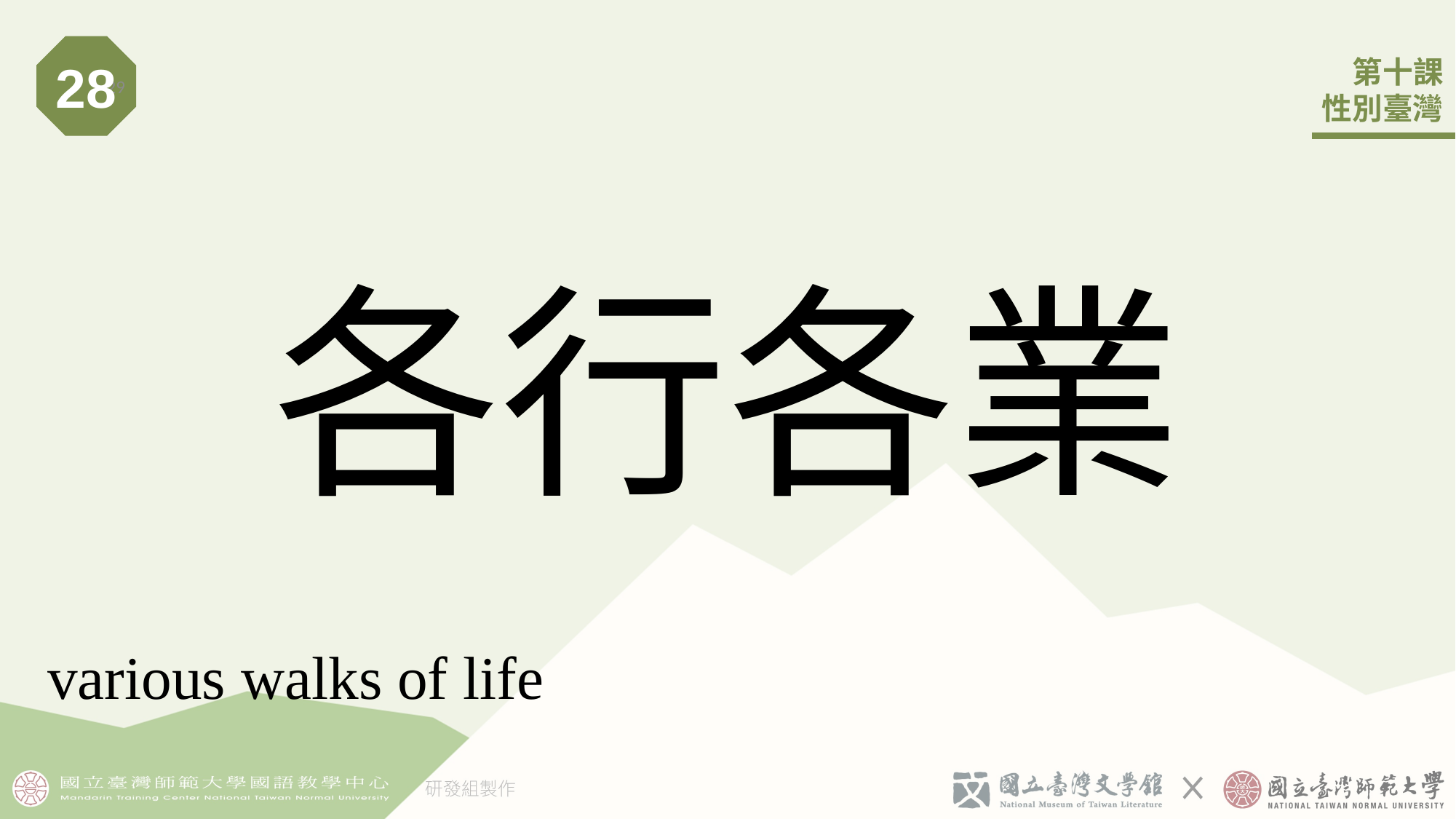

28
29
# 各行󠇡各業
various walks of life